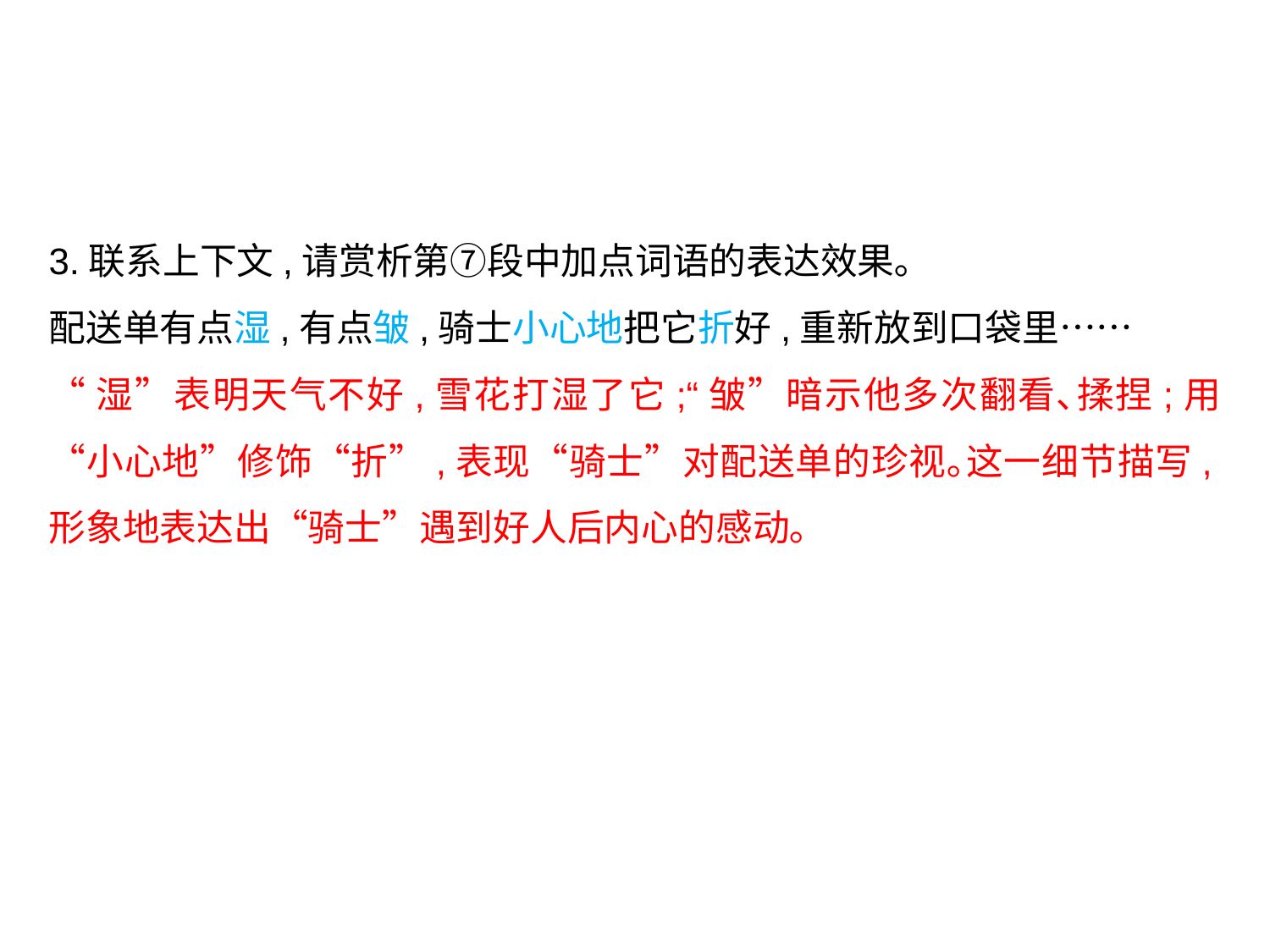

3.联系上下文,请赏析第⑦段中加点词语的表达效果｡
配送单有点湿,有点皱,骑士小心地把它折好,重新放到口袋里……
“湿”表明天气不好,雪花打湿了它;“皱”暗示他多次翻看､揉捏;用“小心地”修饰“折”,表现“骑士”对配送单的珍视｡这一细节描写,形象地表达出“骑士”遇到好人后内心的感动｡